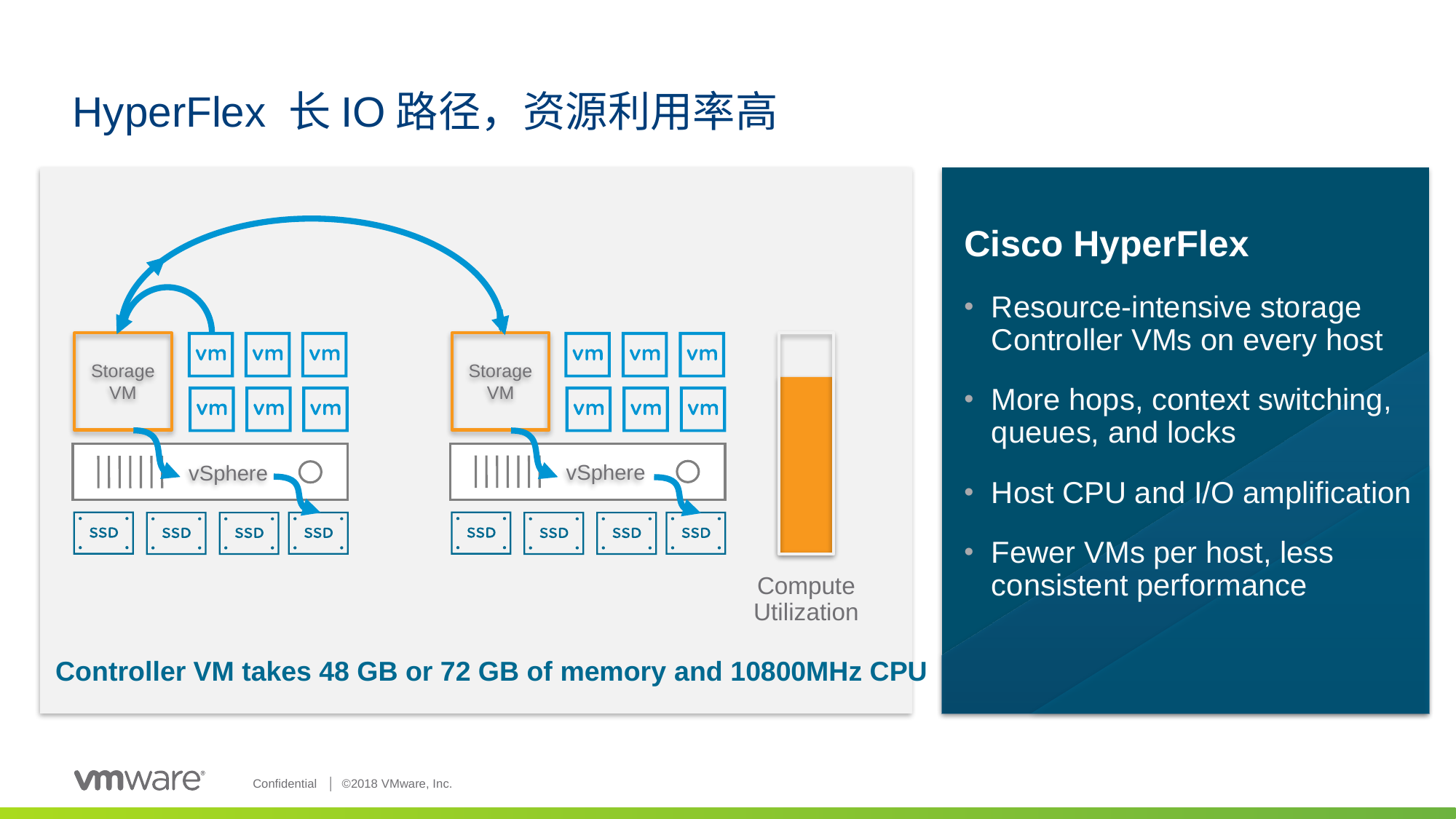

# HyperFlex 长IO路径，资源利用率高

Cisco HyperFlex
Resource-intensive storage Controller VMs on every host
More hops, context switching, queues, and locks
Host CPU and I/O amplification
Fewer VMs per host, less consistent performance

Storage
VM
Storage
VM

vSphere

vSphere

Compute Utilization
Controller VM takes 48 GB or 72 GB of memory and 10800MHz CPU